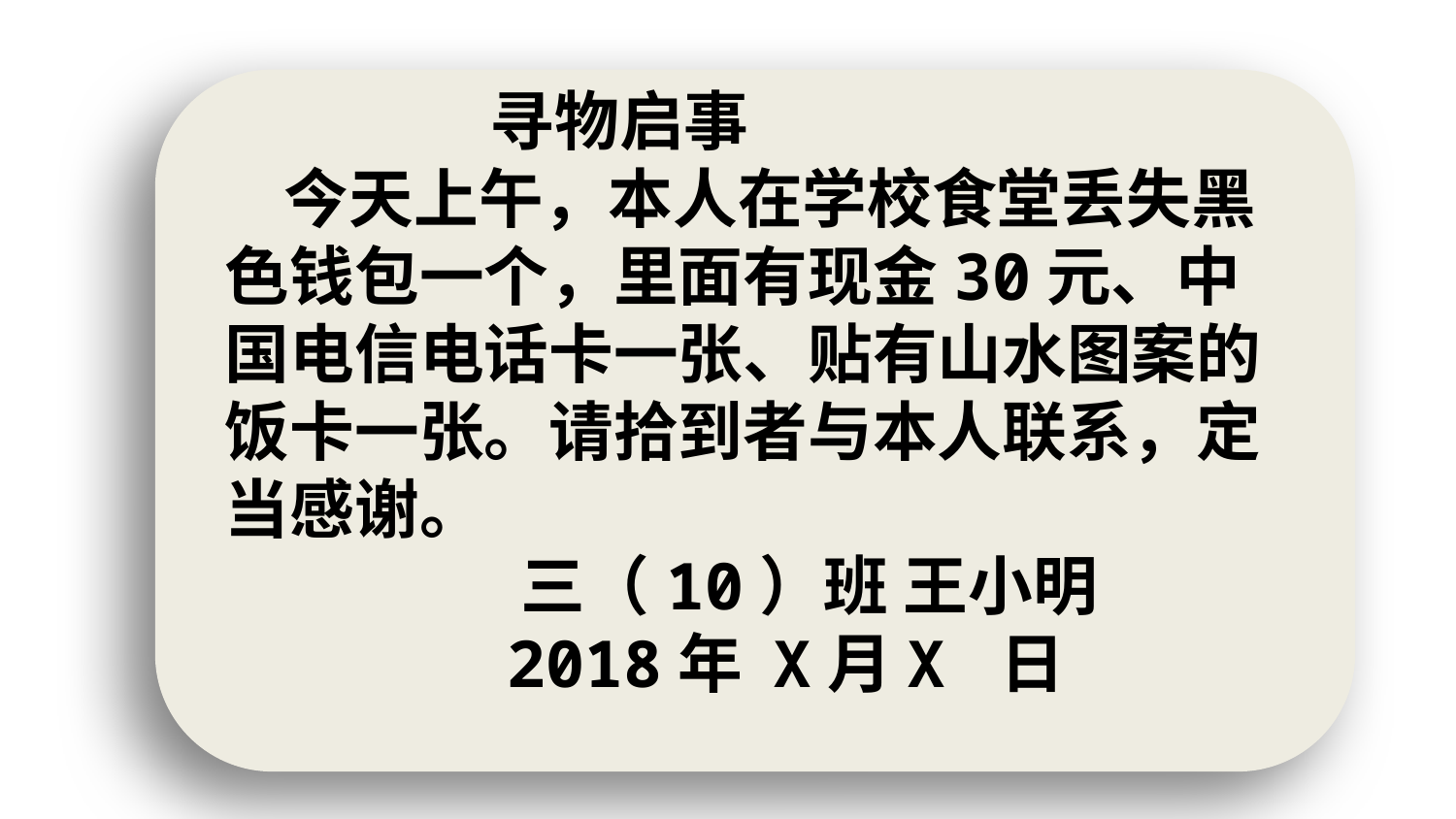

寻物启事
    今天上午，本人在学校食堂丢失黑色钱包一个，里面有现金30元、中国电信电话卡一张、贴有山水图案的饭卡一张。请拾到者与本人联系，定当感谢。
                    三（10）班 王小明
                  2018年 X月X 日